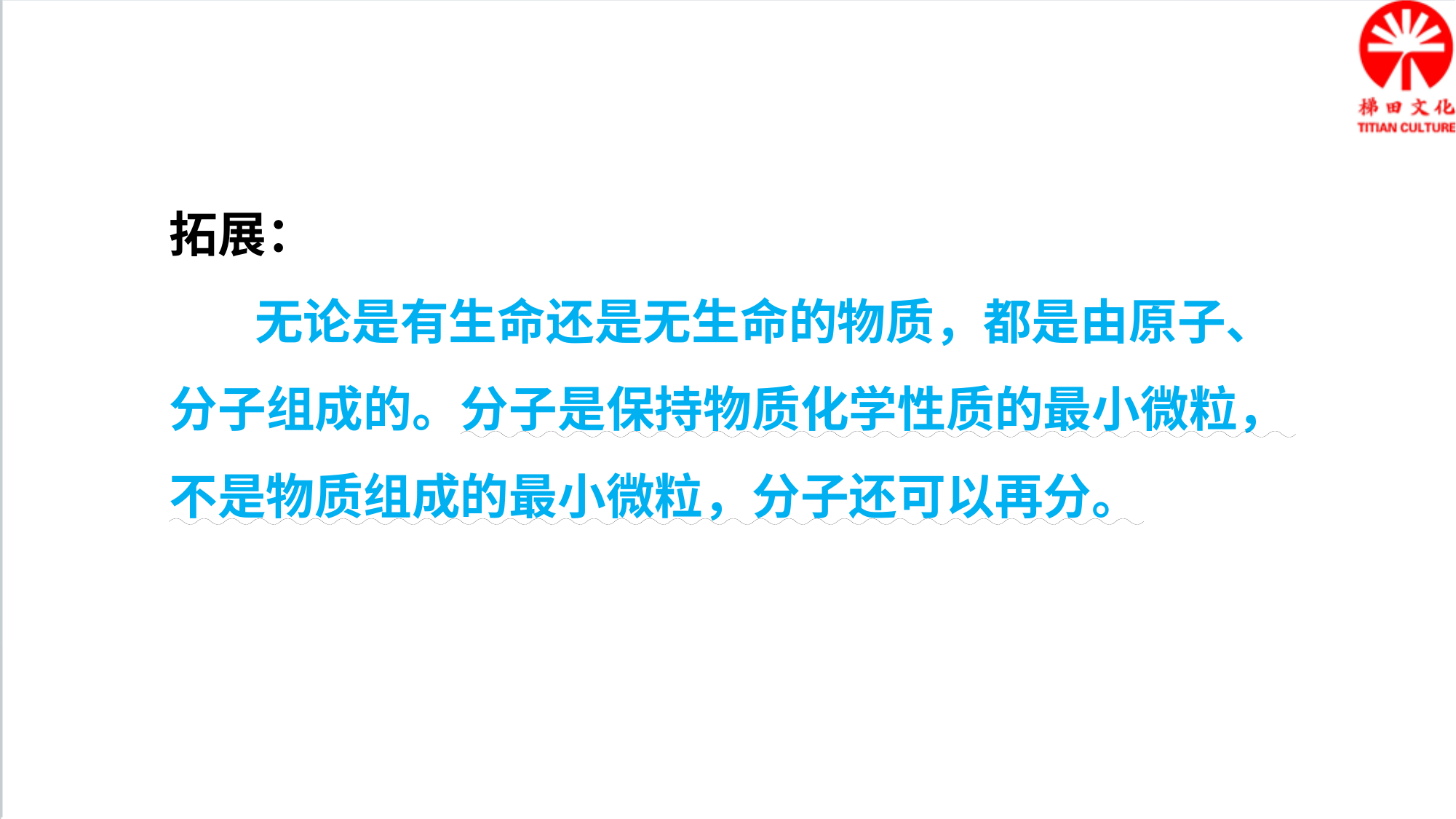

拓展：
无论是有生命还是无生命的物质，都是由原子、分子组成的。分子是保持物质化学性质的最小微粒，不是物质组成的最小微粒，分子还可以再分。